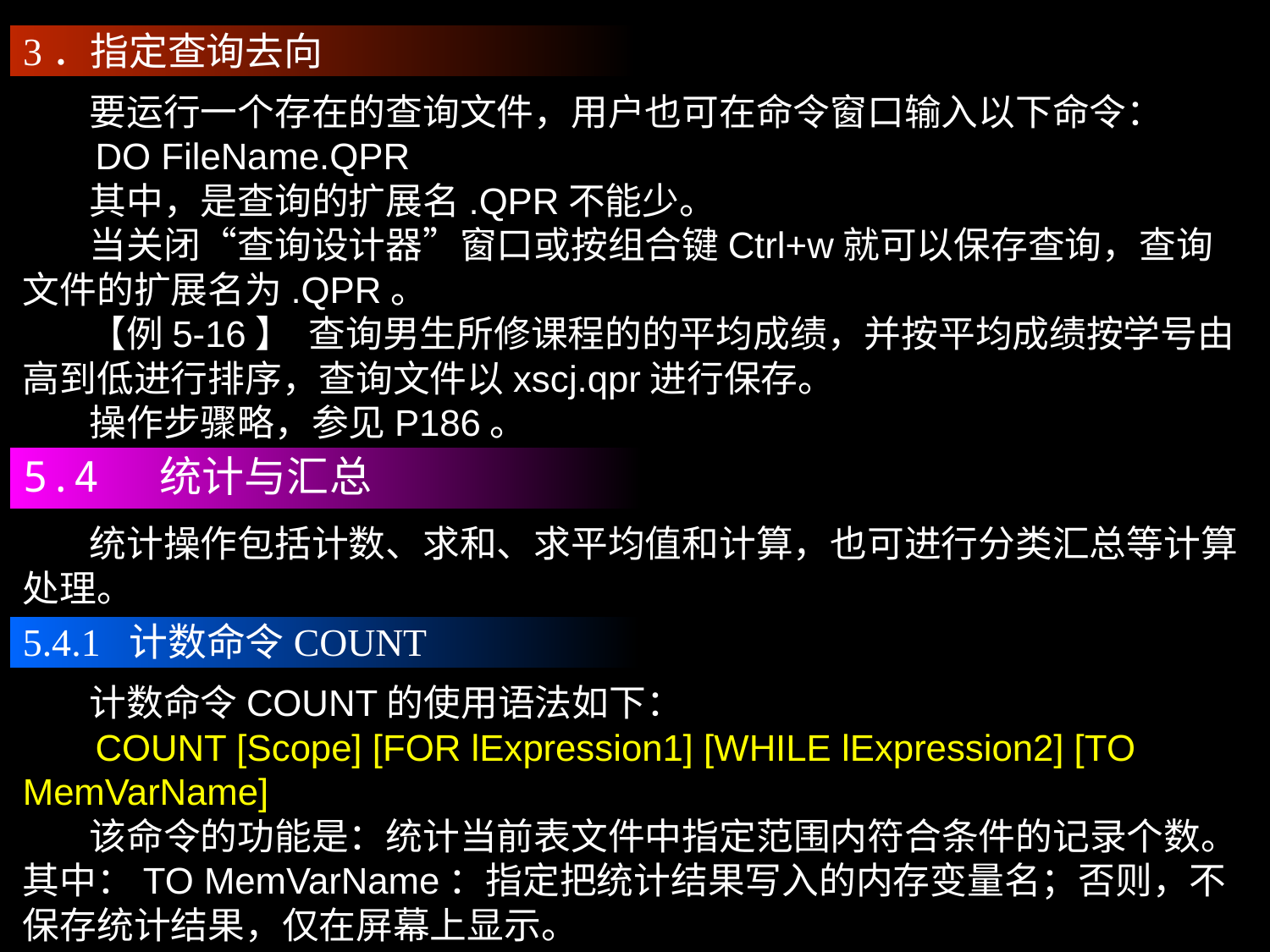

3．指定查询去向
       要运行一个存在的查询文件，用户也可在命令窗口输入以下命令：
       DO FileName.QPR
       其中，是查询的扩展名.QPR不能少。
       当关闭“查询设计器”窗口或按组合键Ctrl+w就可以保存查询，查询文件的扩展名为.QPR。
       【例5-16】  查询男生所修课程的的平均成绩，并按平均成绩按学号由高到低进行排序，查询文件以xscj.qpr进行保存。
       操作步骤略，参见P186。
5.4  统计与汇总
       统计操作包括计数、求和、求平均值和计算，也可进行分类汇总等计算处理。
5.4.1  计数命令COUNT
       计数命令COUNT的使用语法如下：
       COUNT [Scope] [FOR lExpression1] [WHILE lExpression2] [TO MemVarName]
       该命令的功能是：统计当前表文件中指定范围内符合条件的记录个数。其中：TO MemVarName：指定把统计结果写入的内存变量名；否则，不保存统计结果，仅在屏幕上显示。